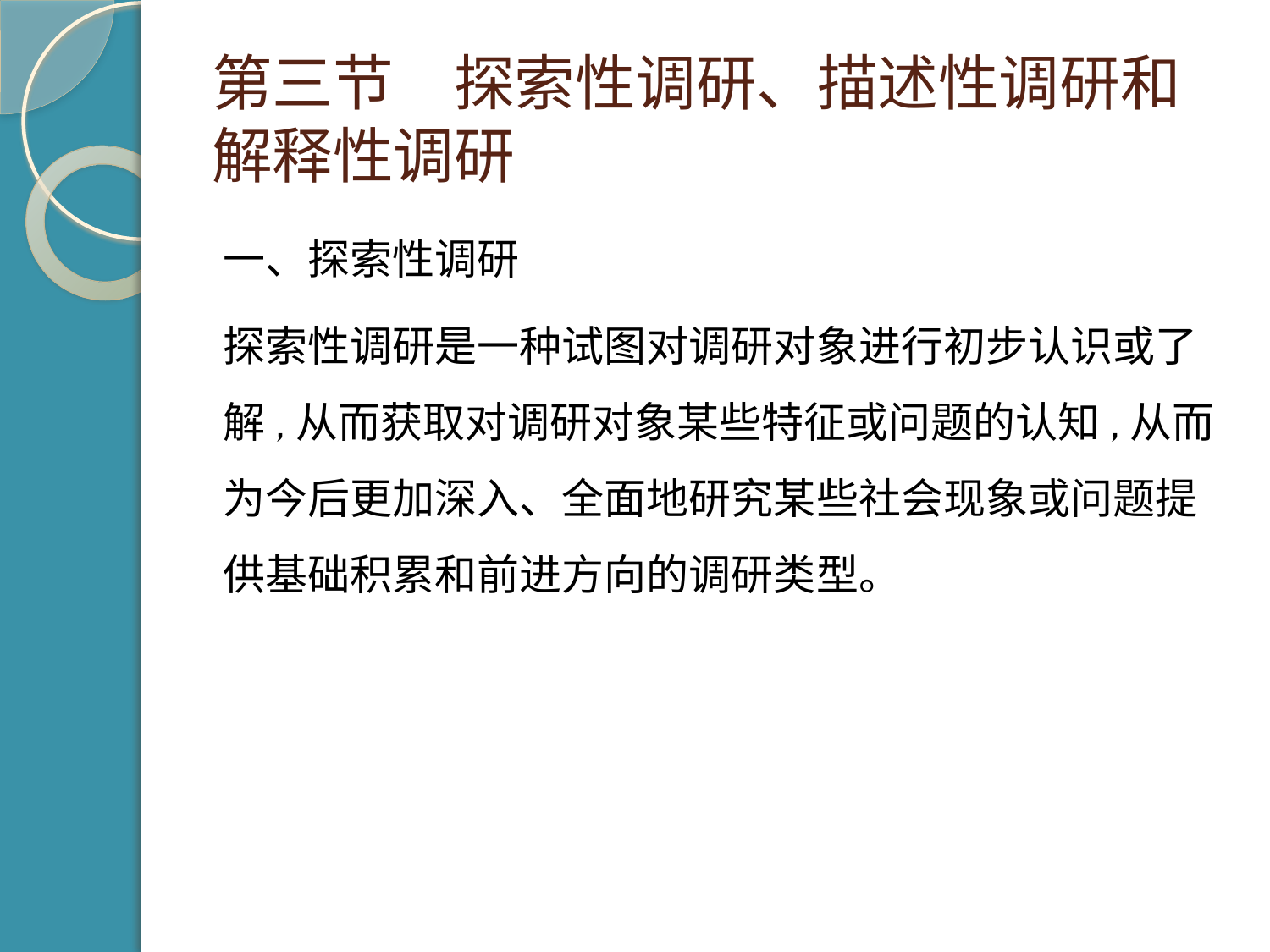

# 第三节　探索性调研、描述性调研和解释性调研
一、探索性调研
探索性调研是一种试图对调研对象进行初步认识或了解,从而获取对调研对象某些特征或问题的认知,从而为今后更加深入、全面地研究某些社会现象或问题提供基础积累和前进方向的调研类型。